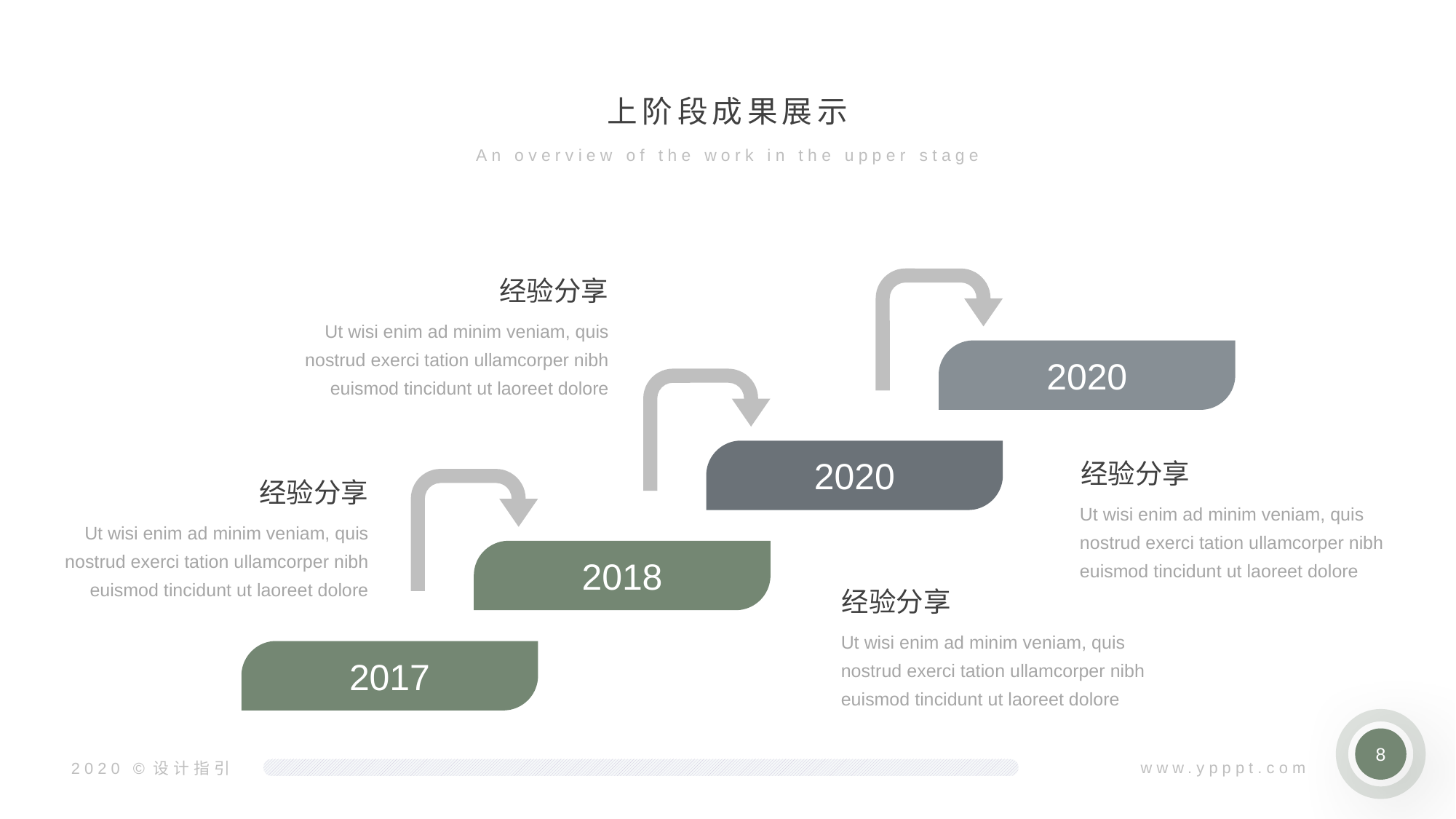

上阶段成果展示
An overview of the work in the upper stage
经验分享
Ut wisi enim ad minim veniam, quis nostrud exerci tation ullamcorper nibh euismod tincidunt ut laoreet dolore

2020

2020
经验分享
Ut wisi enim ad minim veniam, quis nostrud exerci tation ullamcorper nibh euismod tincidunt ut laoreet dolore

经验分享
Ut wisi enim ad minim veniam, quis nostrud exerci tation ullamcorper nibh euismod tincidunt ut laoreet dolore
2018
经验分享
Ut wisi enim ad minim veniam, quis nostrud exerci tation ullamcorper nibh euismod tincidunt ut laoreet dolore
2017

8
www.ypppt.com
2020 ©设计指引